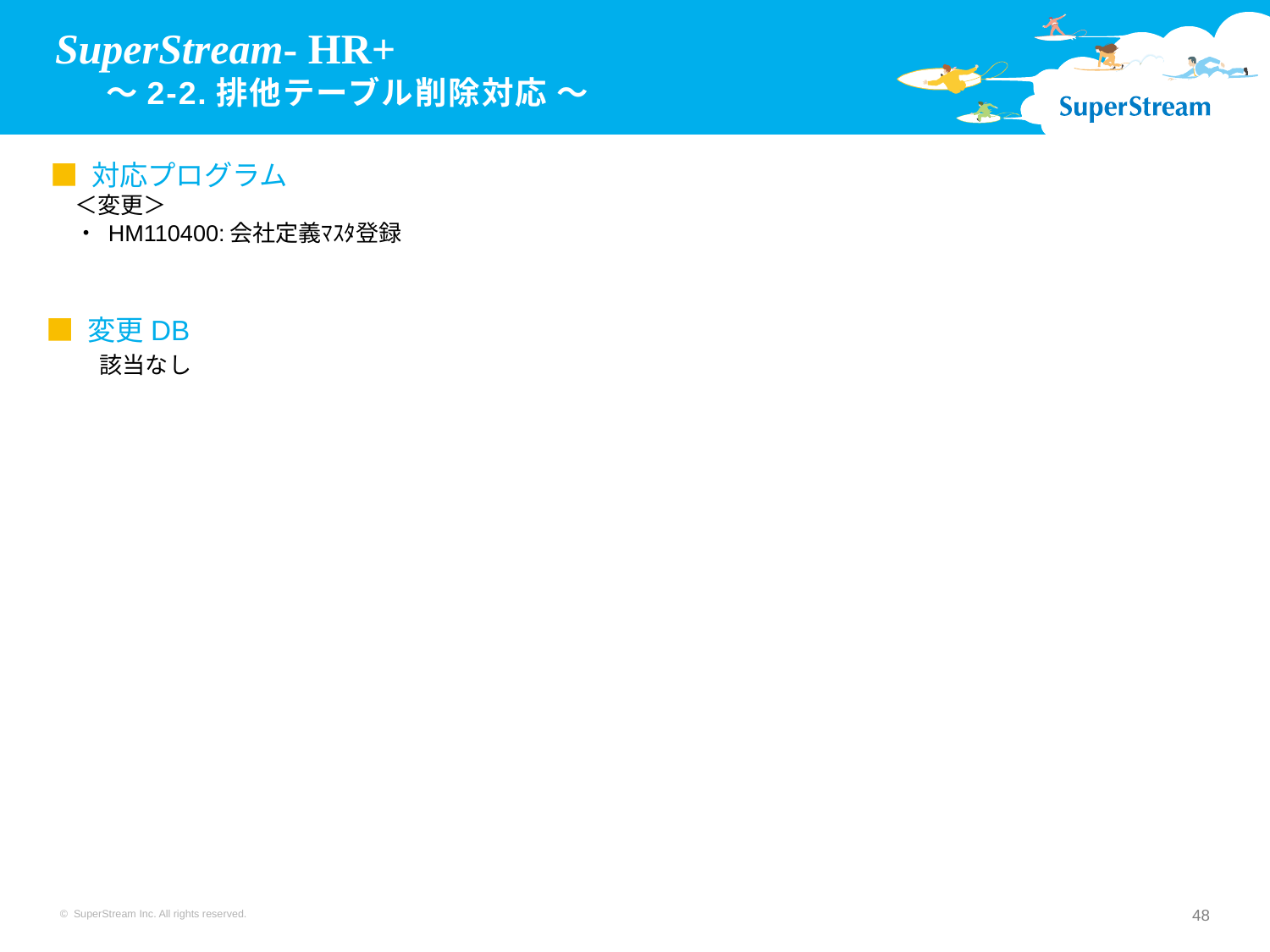

# SuperStream- HR+ 　 ～2-2.排他テーブル削除対応 ～
■ 対応プログラム
＜変更＞
・ HM110400:会社定義ﾏｽﾀ登録
■ 変更DB
該当なし
©  SuperStream Inc. All rights reserved.
48